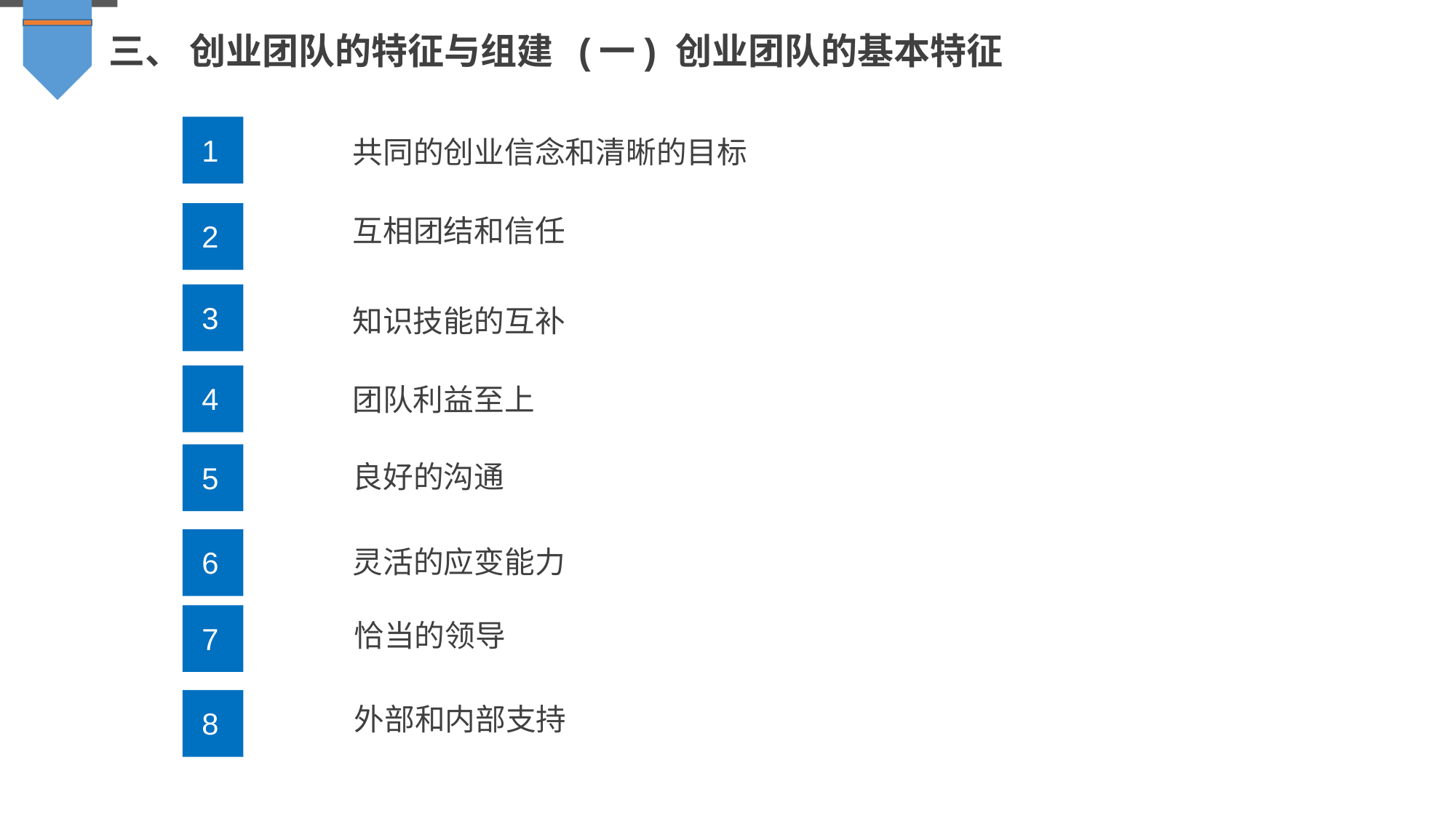

三、 创业团队的特征与组建  (一) 创业团队的基本特征

共同的创业信念和清晰的目标
1
互相团结和信任

2

知识技能的互补
3

团队利益至上
4

良好的沟通
5

灵活的应变能力
6
恰当的领导

7
外部和内部支持

8